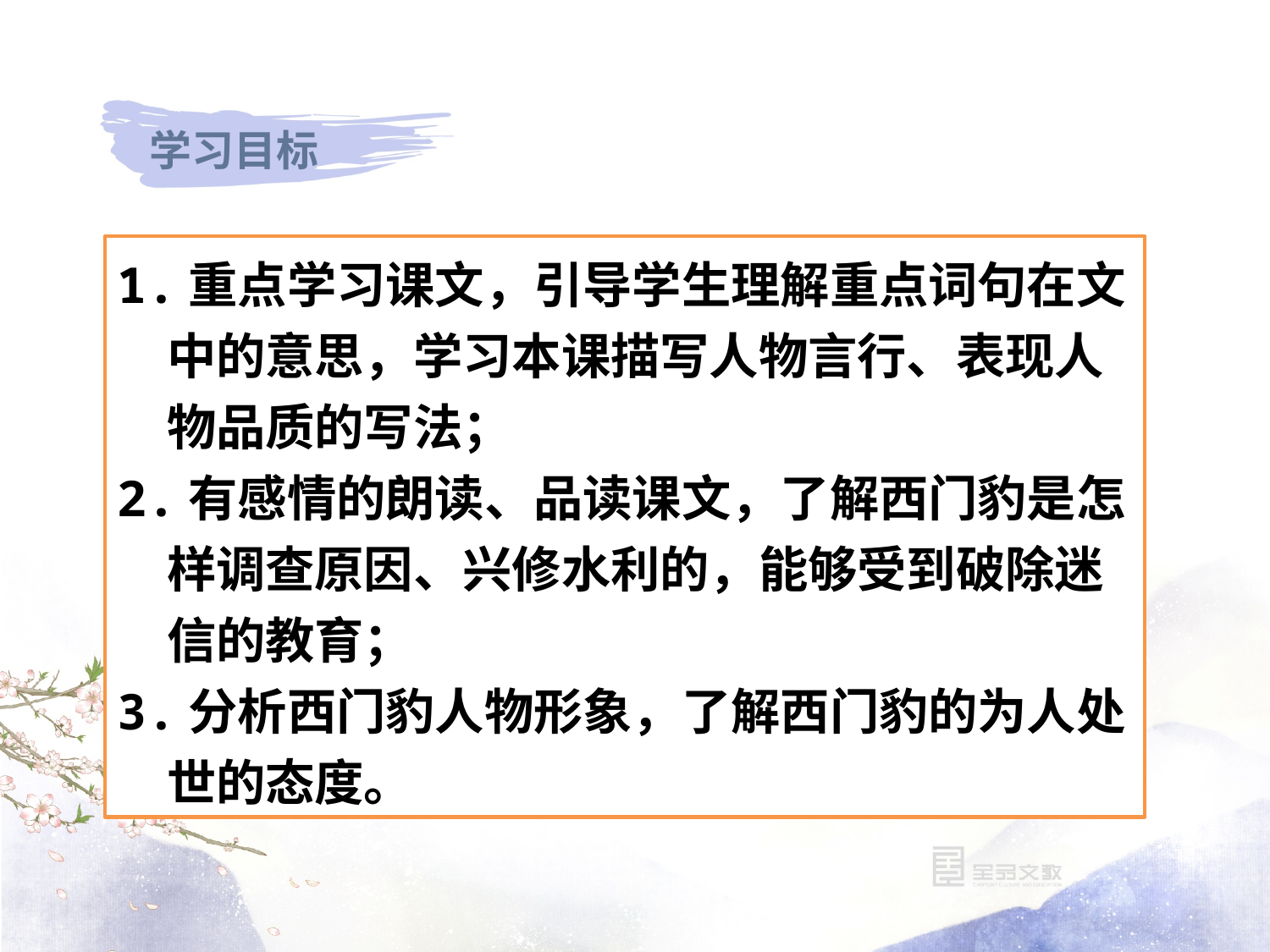

1.重点学习课文，引导学生理解重点词句在文中的意思，学习本课描写人物言行、表现人物品质的写法；
2.有感情的朗读、品读课文，了解西门豹是怎样调查原因、兴修水利的，能够受到破除迷信的教育；
3.分析西门豹人物形象，了解西门豹的为人处世的态度。